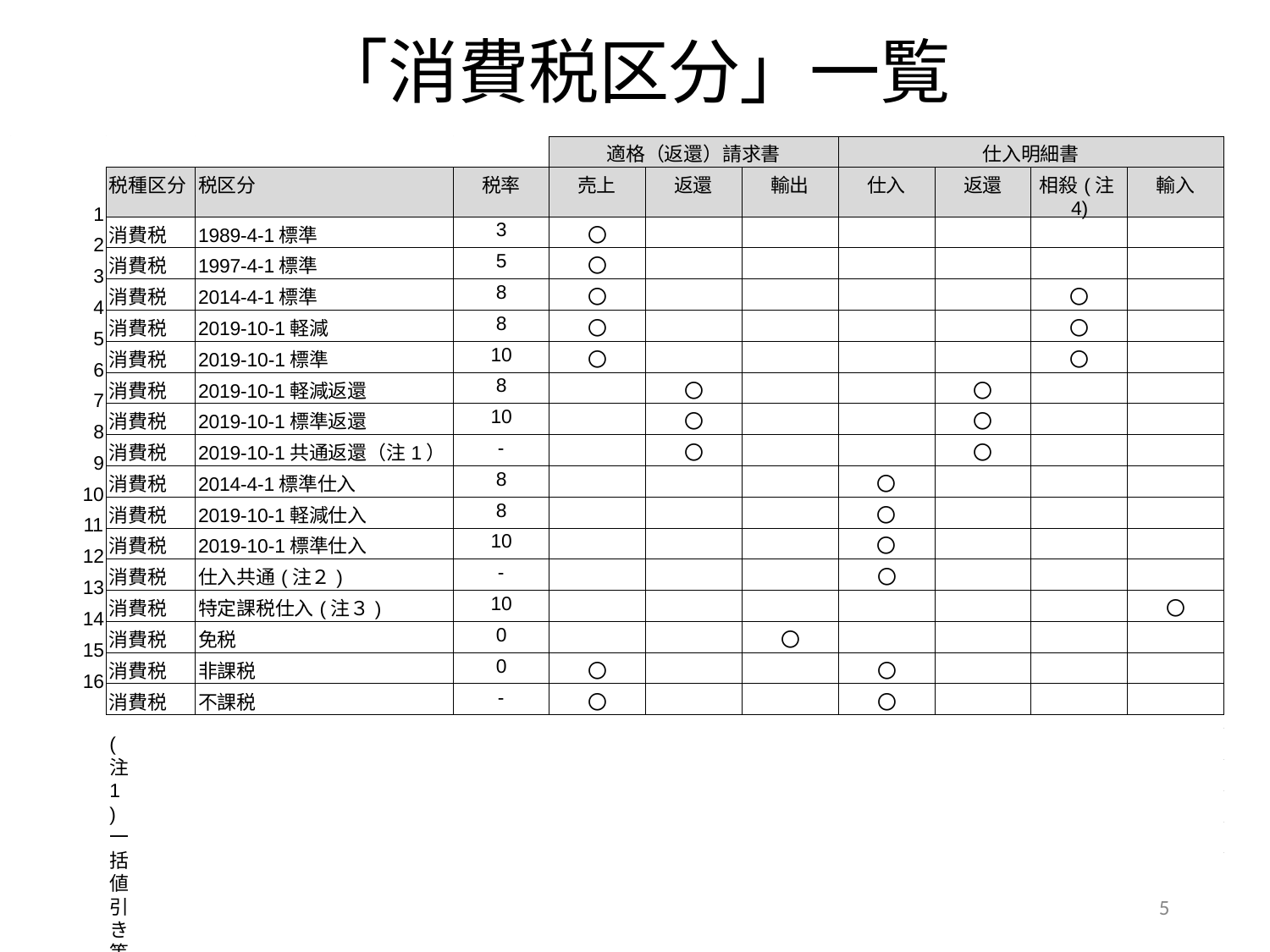

# 「消費税区分」一覧

|  |  |  | 適格（返還）請求書 |  |  | 仕入明細書 |  |  |  |
| --- | --- | --- | --- | --- | --- | --- | --- | --- | --- |
| 税種区分 | 税区分 | 税率 | 売上 | 返還 | 輸出 | 仕入 | 返還 | 相殺(注4) | 輸入 |
| 消費税 | 1989-4-1標準 | 3 | 〇 |  |  |  |  |  |  |
| 消費税 | 1997-4-1標準 | 5 | 〇 |  |  |  |  |  |  |
| 消費税 | 2014-4-1標準 | 8 | 〇 |  |  |  |  | 〇 |  |
| 消費税 | 2019-10-1軽減 | 8 | 〇 |  |  |  |  | 〇 |  |
| 消費税 | 2019-10-1標準 | 10 | 〇 |  |  |  |  | 〇 |  |
| 消費税 | 2019-10-1軽減返還 | 8 |  | 〇 |  |  | 〇 |  |  |
| 消費税 | 2019-10-1標準返還 | 10 |  | 〇 |  |  | 〇 |  |  |
| 消費税 | 2019-10-1共通返還（注1） | - |  | 〇 |  |  | 〇 |  |  |
| 消費税 | 2014-4-1標準仕入 | 8 |  |  |  | 〇 |  |  |  |
| 消費税 | 2019-10-1軽減仕入 | 8 |  |  |  | 〇 |  |  |  |
| 消費税 | 2019-10-1標準仕入 | 10 |  |  |  | 〇 |  |  |  |
| 消費税 | 仕入共通(注２) | - |  |  |  | 〇 |  |  |  |
| 消費税 | 特定課税仕入(注３) | 10 |  |  |  |  |  |  | 〇 |
| 消費税 | 免税 | 0 |  |  | 〇 |  |  |  |  |
| 消費税 | 非課税 | 0 | 〇 |  |  | 〇 |  |  |  |
| 消費税 | 不課税 | - | 〇 |  |  | 〇 |  |  |  |

1
2
3
4
5
6
7
8
9
10
11
12
13
14
15
16

(注1)一括値引き等、標準税率と軽減税率との識別なしで行われる返還。標準と軽減の売上高比で配分
(注2)課税対象売上と非課税売上に共通して利用（関係）する資産または役務の仕入れ。課税売上割合で配分
(注３)国内において国外事業者から受けた「事業者向電気通信利用役務の提 供」等のリバースチャージ対象仕入
(注４)相殺明細書は発注者が仕入先との取引で仕入先に代行して負担した役務等に関する適格請求書

5